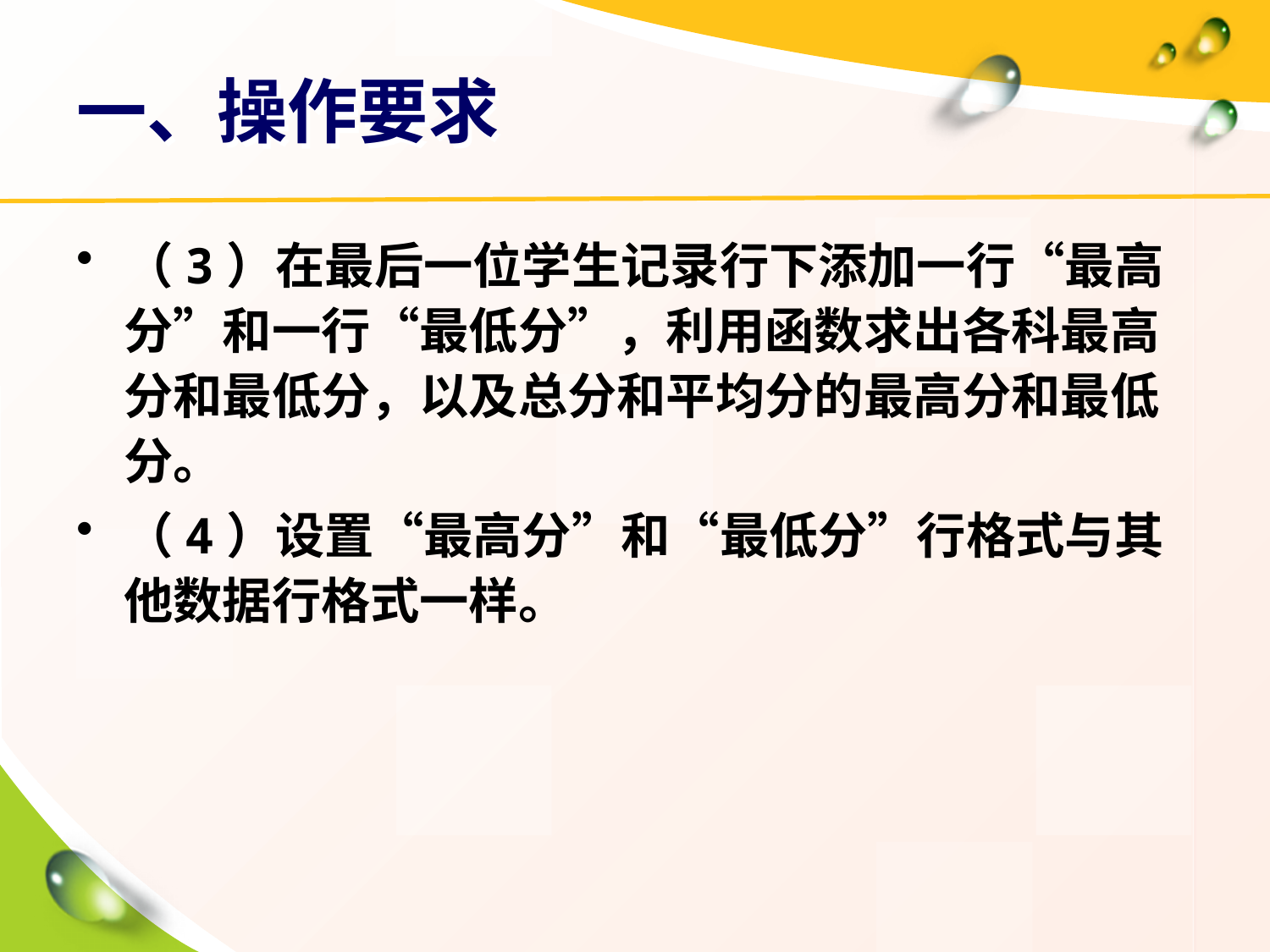

# 一、操作要求
（3）在最后一位学生记录行下添加一行“最高分”和一行“最低分”，利用函数求出各科最高分和最低分，以及总分和平均分的最高分和最低分。
（4）设置“最高分”和“最低分”行格式与其他数据行格式一样。